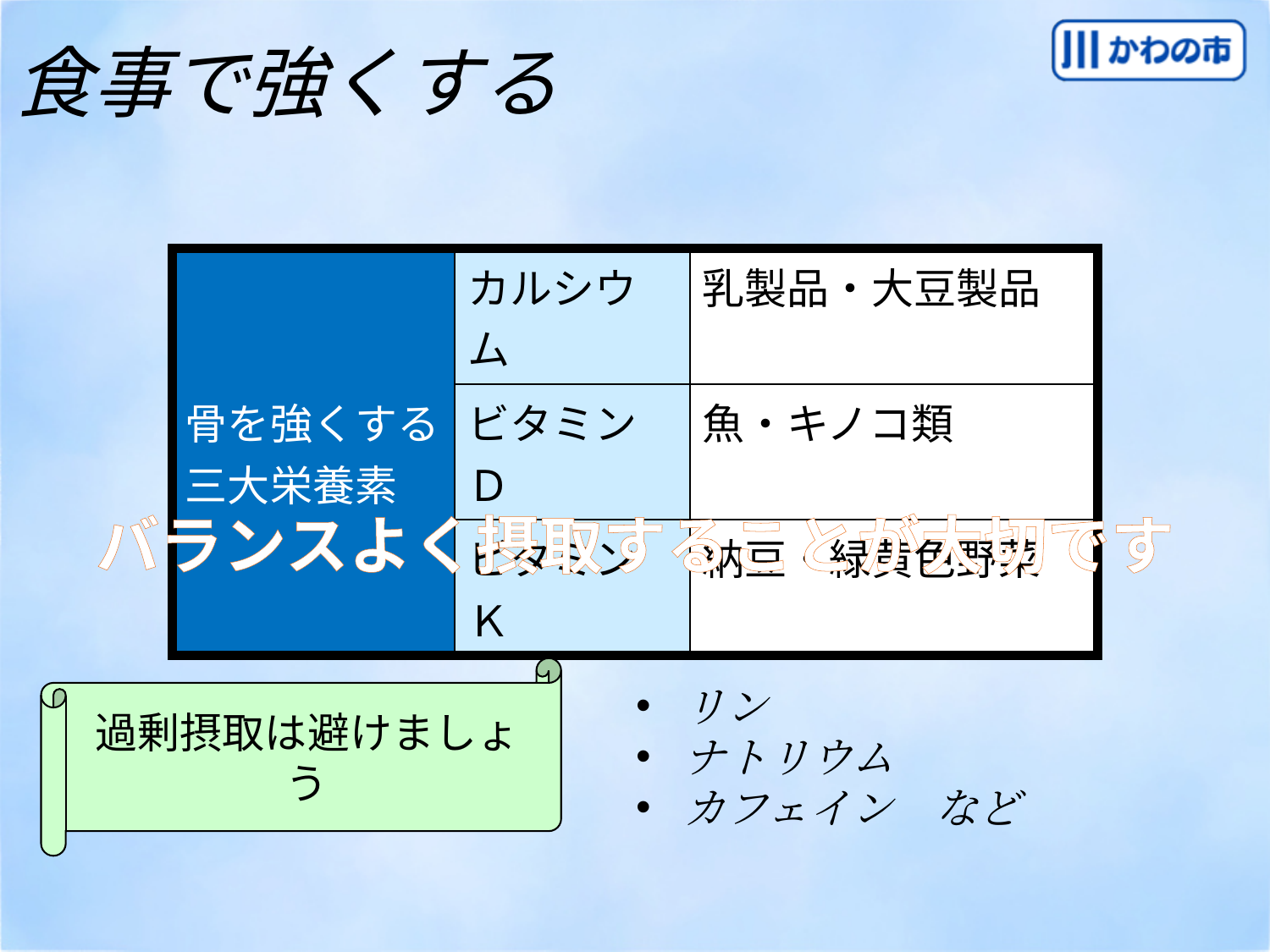

食事で強くする
| 骨を強くする 三大栄養素 | カルシウム | 乳製品・大豆製品 |
| --- | --- | --- |
|  | ビタミンＤ | 魚・キノコ類 |
|  | ビタミンＫ | 納豆・緑黄色野菜 |
バランスよく摂取することが大切です
過剰摂取は避けましょう
リン
ナトリウム
カフェイン　など